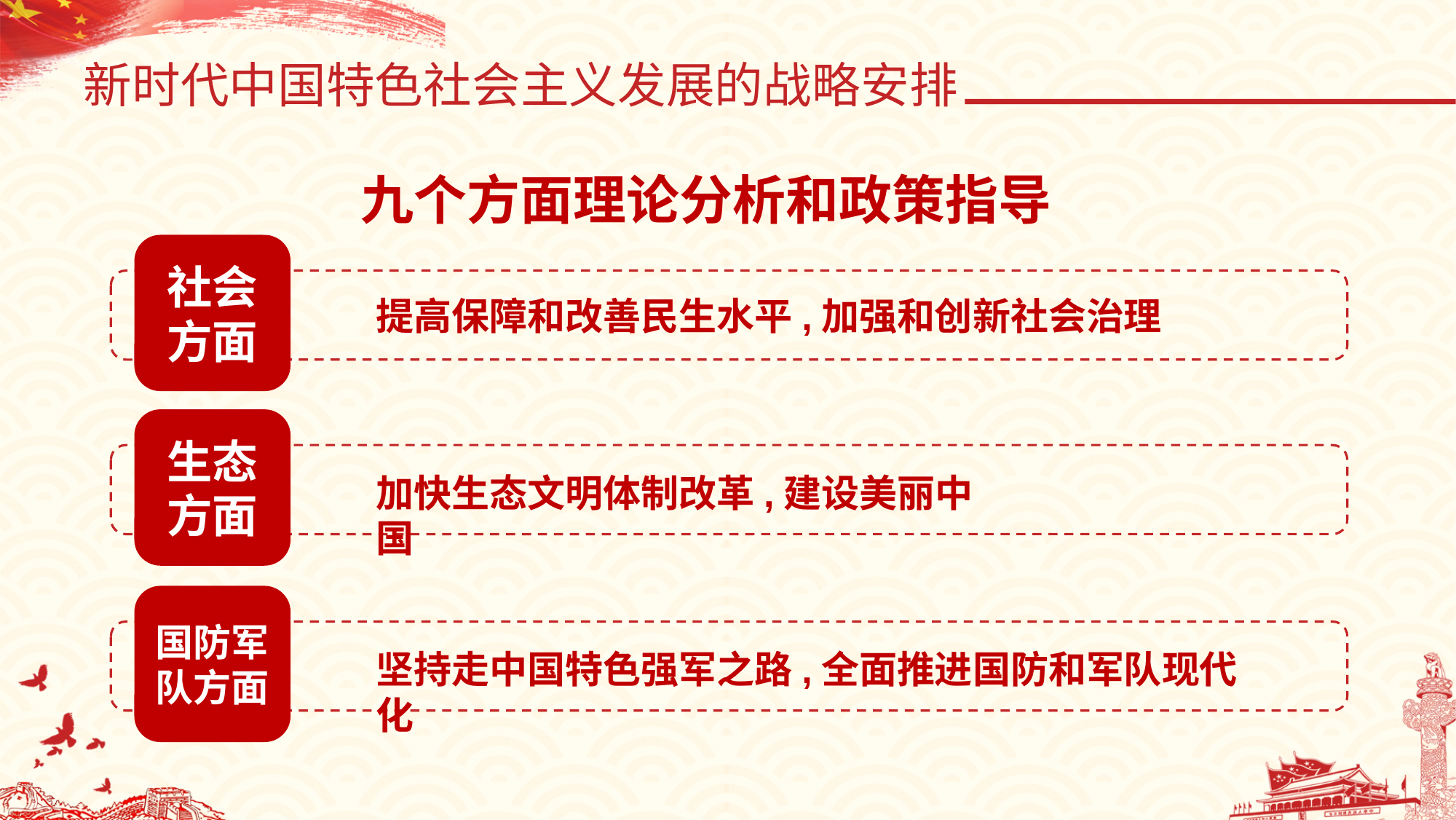

新时代中国特色社会主义发展的战略安排

九个方面理论分析和政策指导
社会
方面

提高保障和改善民生水平,加强和创新社会治理
生态
方面

加快生态文明体制改革,建设美丽中国
国防军
队方面

坚持走中国特色强军之路,全面推进国防和军队现代化